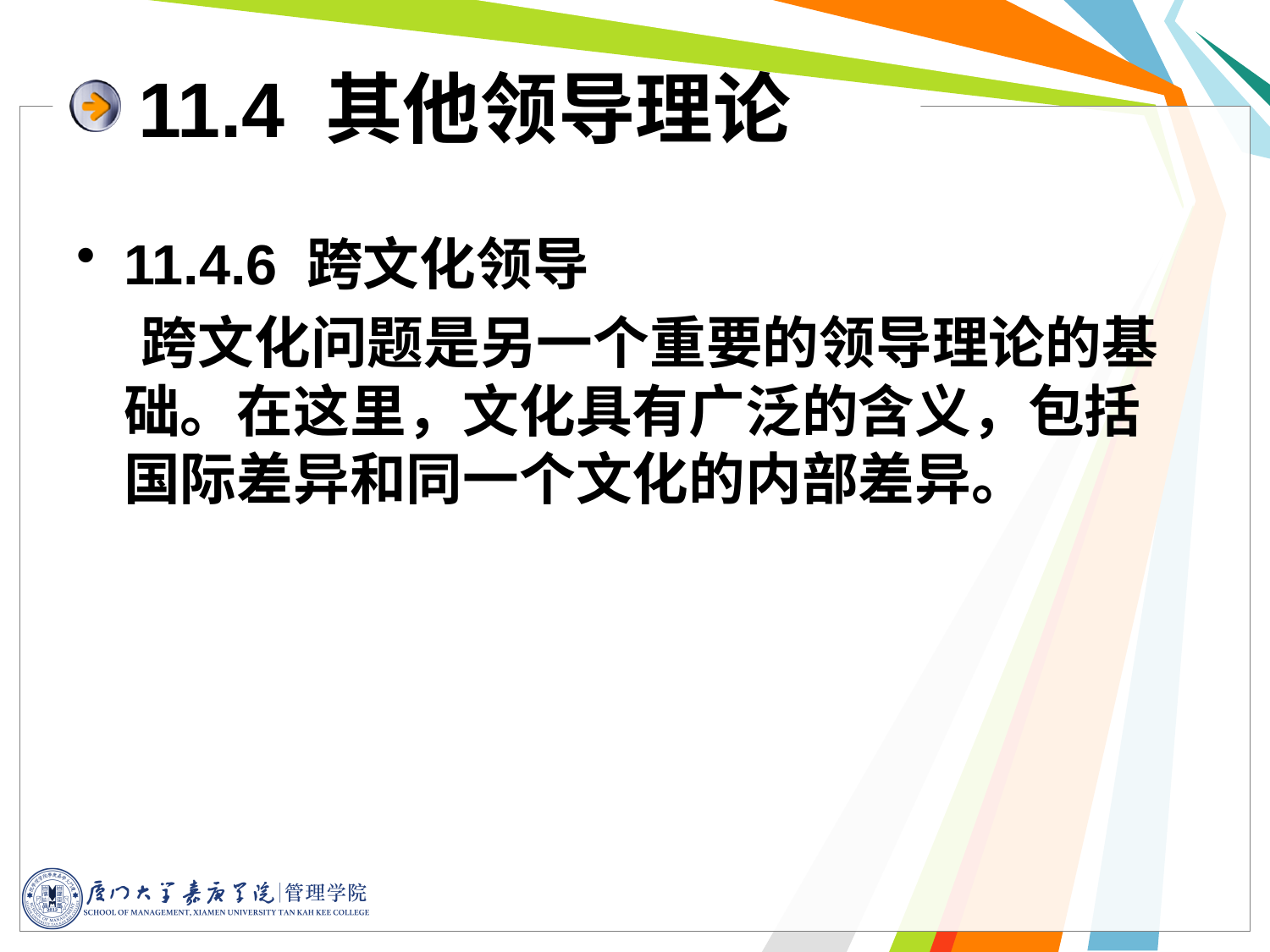

11.4 其他领导理论
11.4.6 跨文化领导
    跨文化问题是另一个重要的领导理论的基础。在这里，文化具有广泛的含义，包括国际差异和同一个文化的内部差异。